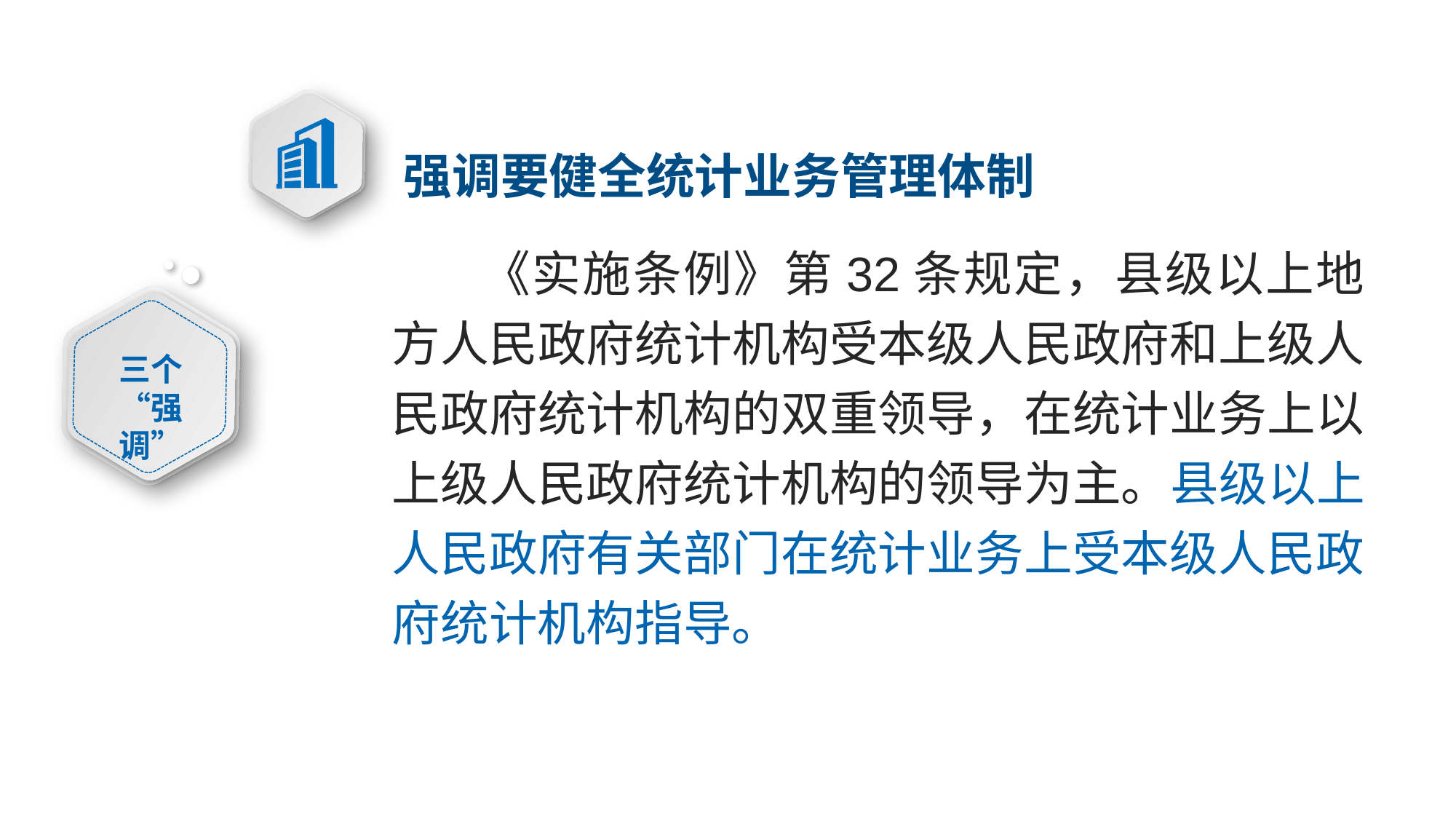

强调要健全统计业务管理体制
      《实施条例》第32条规定，县级以上地方人民政府统计机构受本级人民政府和上级人民政府统计机构的双重领导，在统计业务上以上级人民政府统计机构的领导为主。县级以上人民政府有关部门在统计业务上受本级人民政府统计机构指导。

三个“强调”
< 01 >